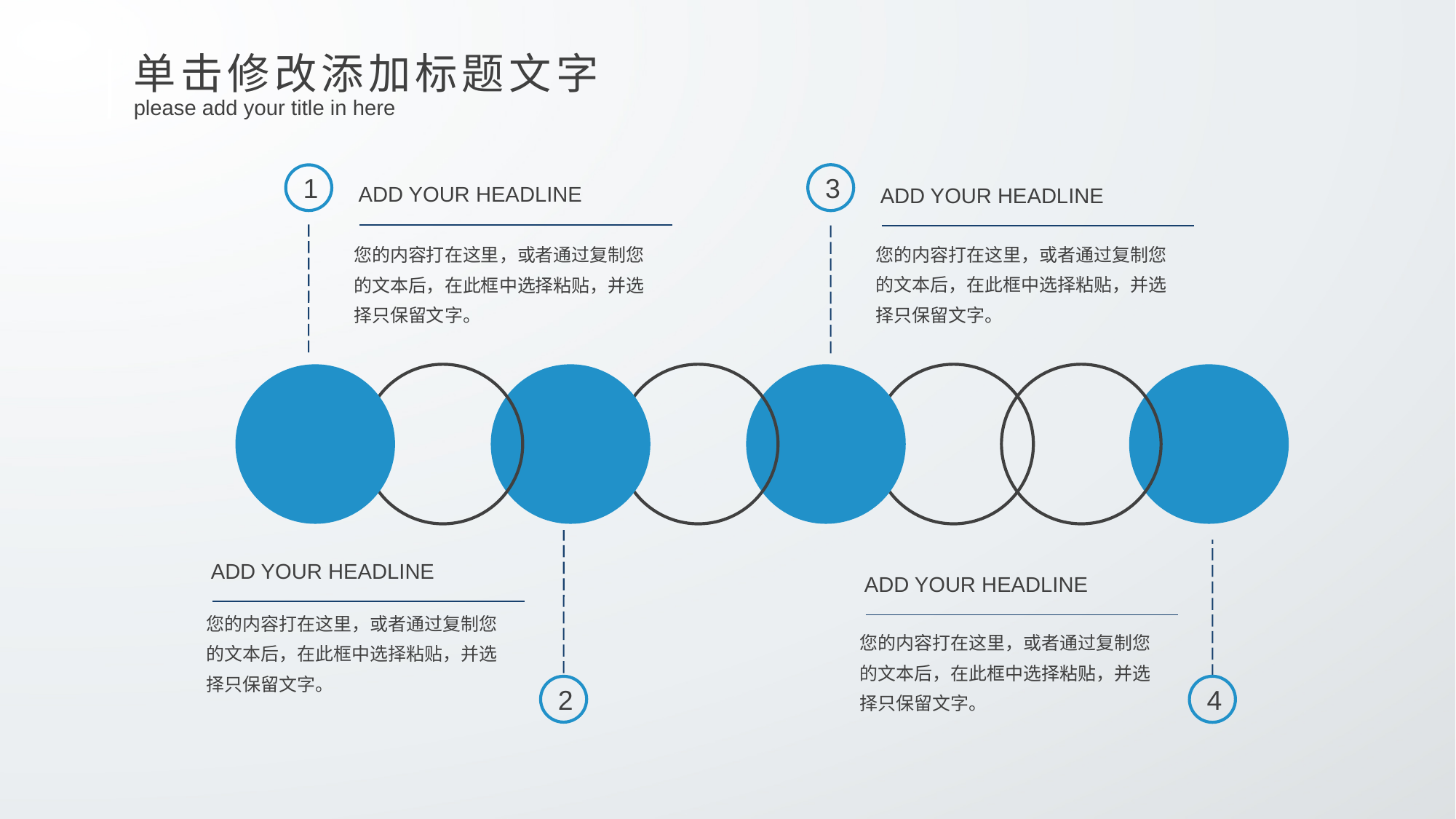

单击修改添加标题文字
please add your title in here
3

1

ADD YOUR HEADLINE

您的内容打在这里，或者通过复制您的文本后，在此框中选择粘贴，并选择只保留文字。
ADD YOUR HEADLINE

您的内容打在这里，或者通过复制您的文本后，在此框中选择粘贴，并选择只保留文字。

2

4
ADD YOUR HEADLINE
您的内容打在这里，或者通过复制您的文本后，在此框中选择粘贴，并选择只保留文字。

ADD YOUR HEADLINE

您的内容打在这里，或者通过复制您的文本后，在此框中选择粘贴，并选择只保留文字。